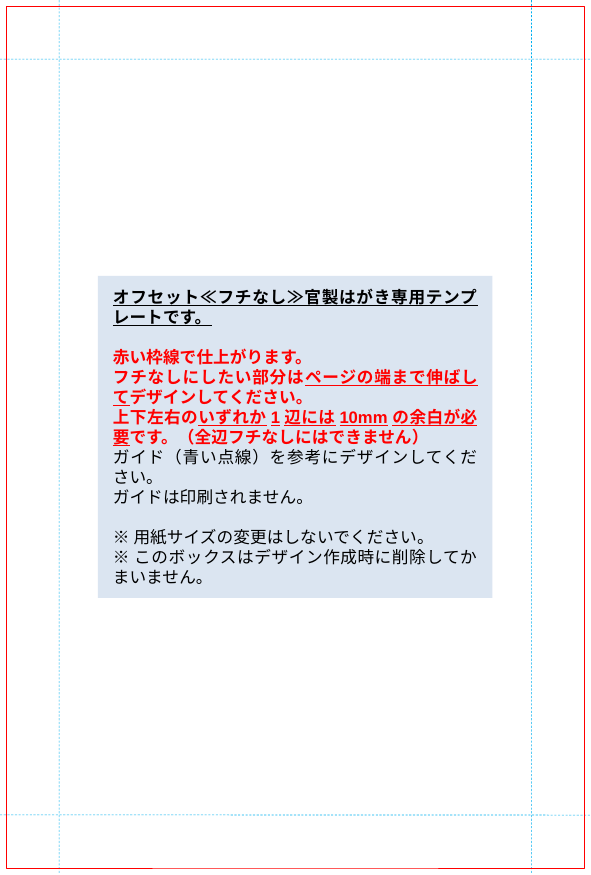

オフセット≪フチなし≫官製はがき専用テンプレートです。

赤い枠線で仕上がります。
フチなしにしたい部分はページの端まで伸ばしてデザインしてください。
上下左右のいずれか1辺には10mmの余白が必要です。（全辺フチなしにはできません）
ガイド（青い点線）を参考にデザインしてください。
ガイドは印刷されません。

※用紙サイズの変更はしないでください。
※このボックスはデザイン作成時に削除してかまいません。